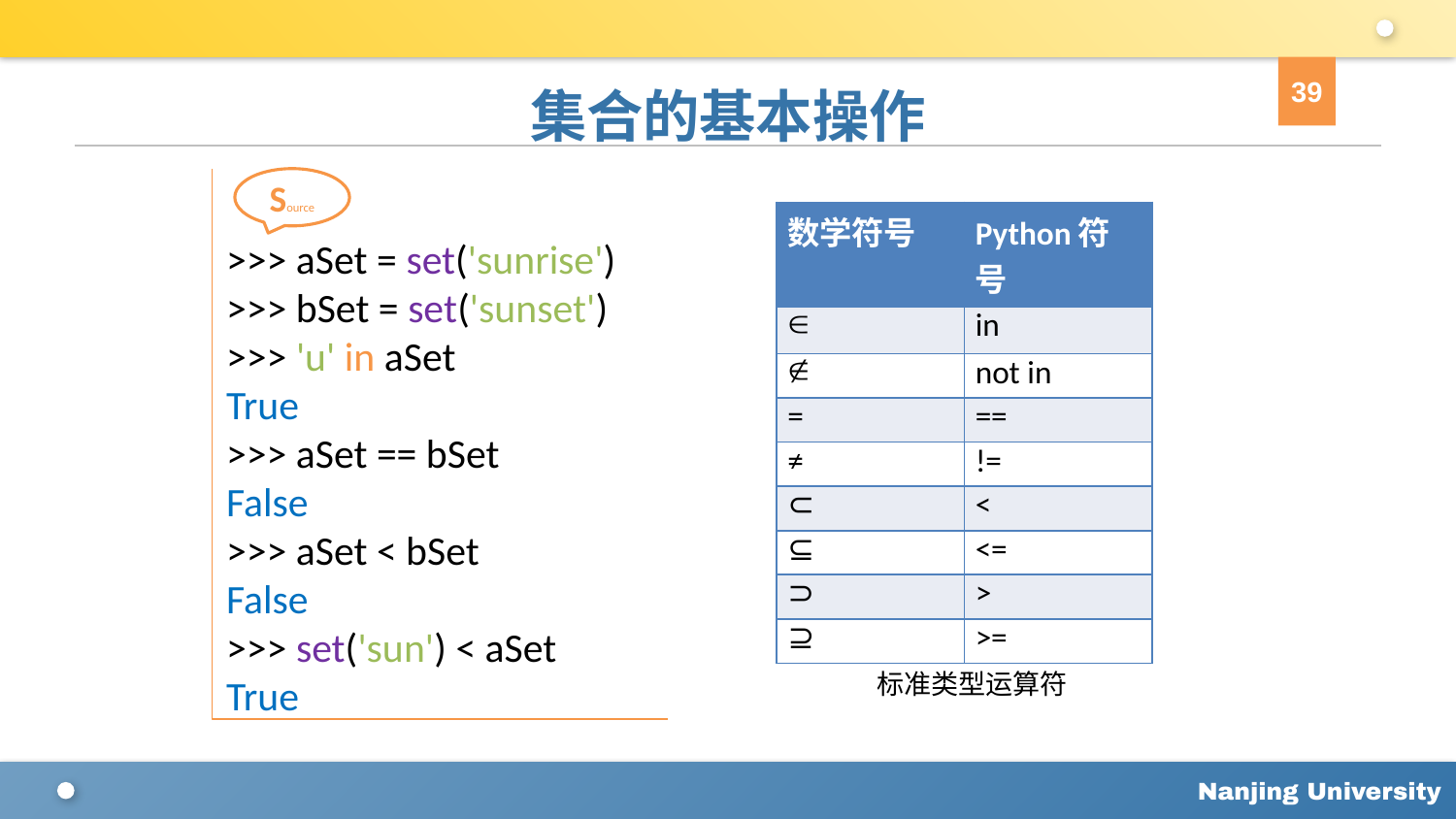

39
# 集合的基本操作

>>> aSet = set('sunrise')
>>> bSet = set('sunset')
>>> 'u' in aSet
True
>>> aSet == bSet
False
>>> aSet < bSet
False
>>> set('sun') < aSet
True
Source
| 数学符号 | Python符号 |
| --- | --- |
| ∈ | in |
| ∉ | not in |
| = | == |
| ≠ | != |
| ⊂ | < |
| ⊆ | <= |
| ⊃ | > |
| ⊇ | >= |
标准类型运算符